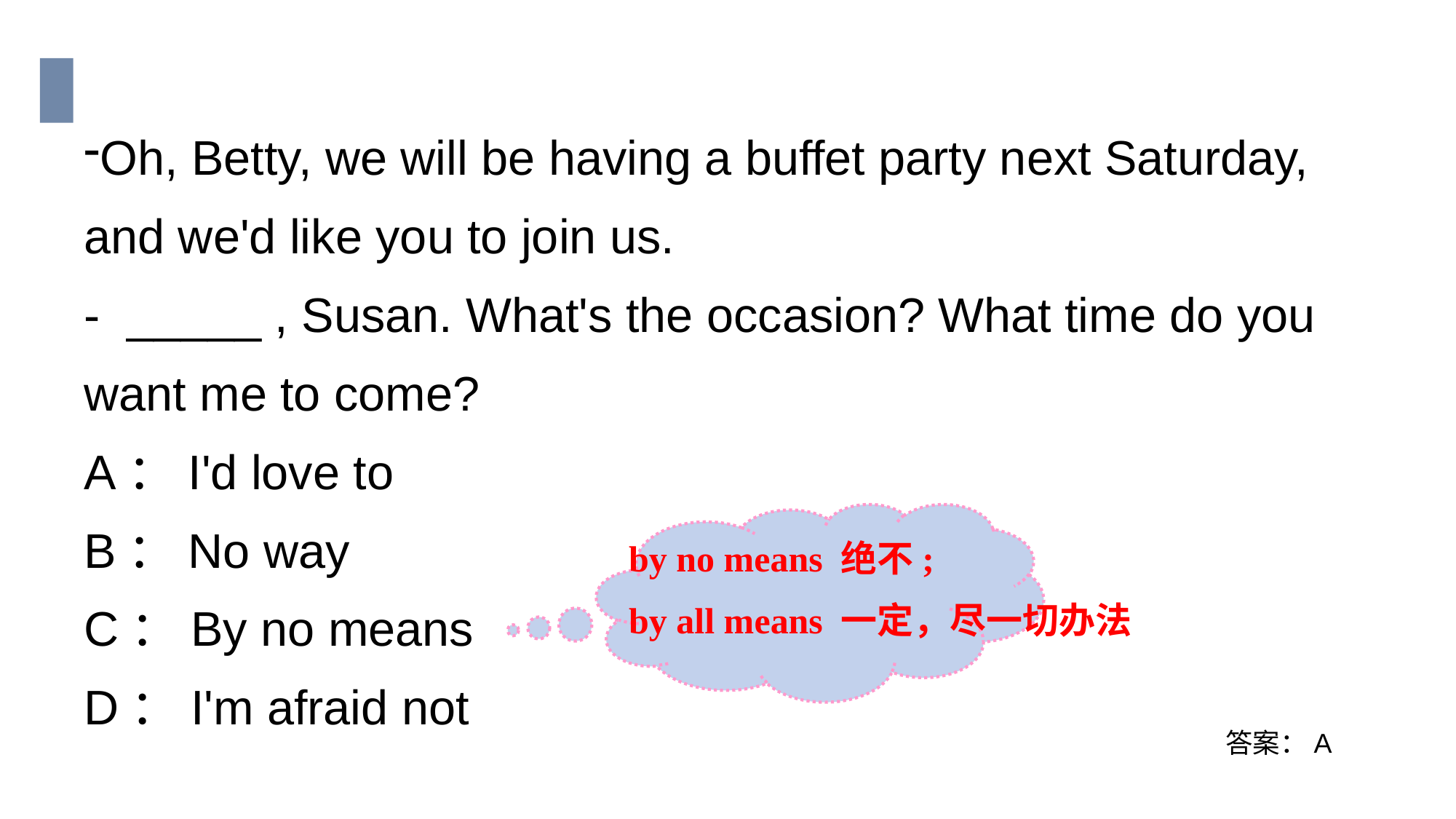

Oh, Betty, we will be having a buffet party next Saturday, and we'd like you to join us.
-  _____ , Susan. What's the occasion? What time do you want me to come?
A：I'd love to
B：No way
C：By no means
D：I'm afraid not

by no means 绝不;
by all means 一定，尽一切办法
答案：A